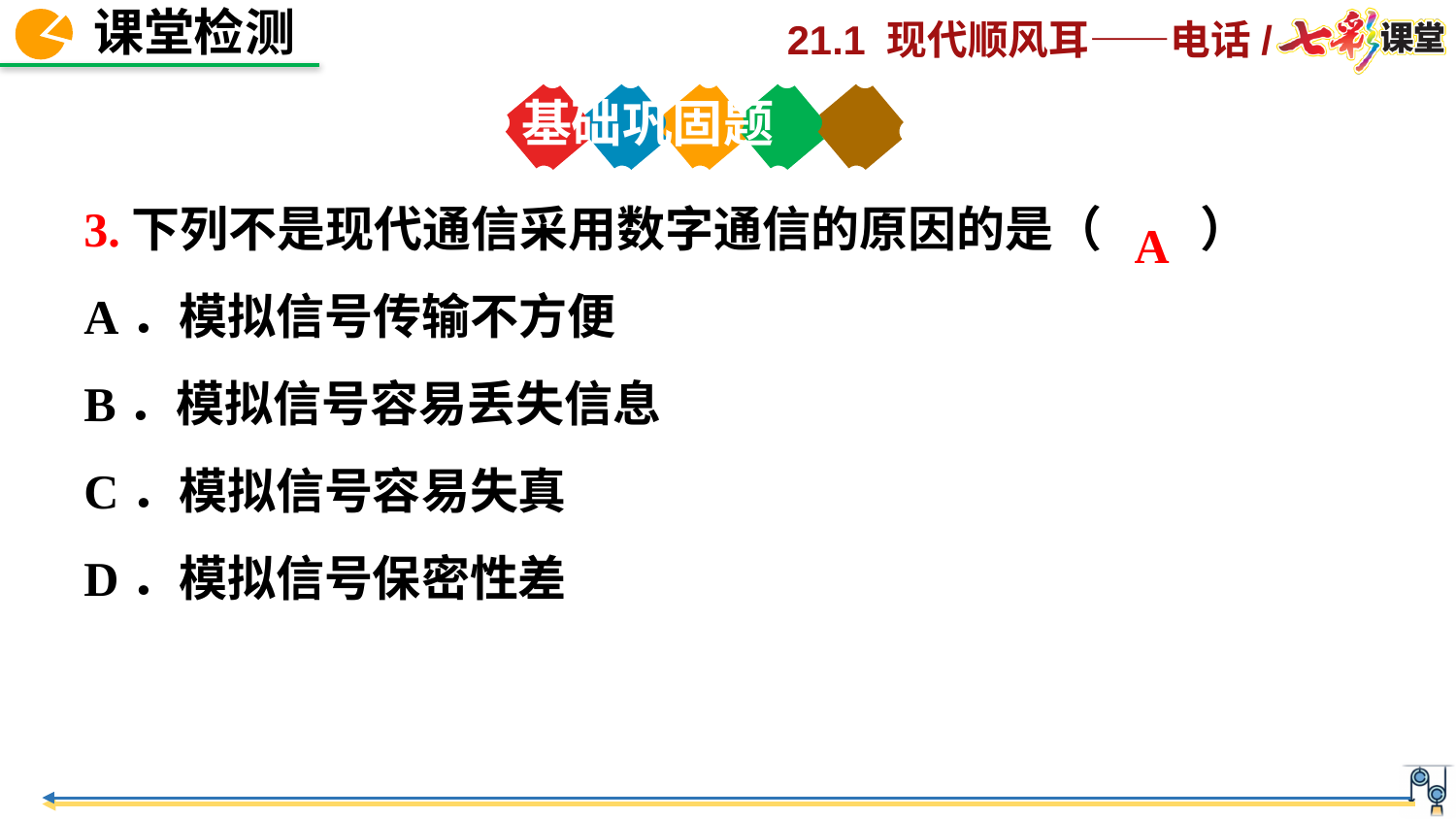

基础巩固题

3.下列不是现代通信采用数字通信的原因的是（         ）
A．模拟信号传输不方便
B．模拟信号容易丢失信息
C．模拟信号容易失真
D．模拟信号保密性差
A